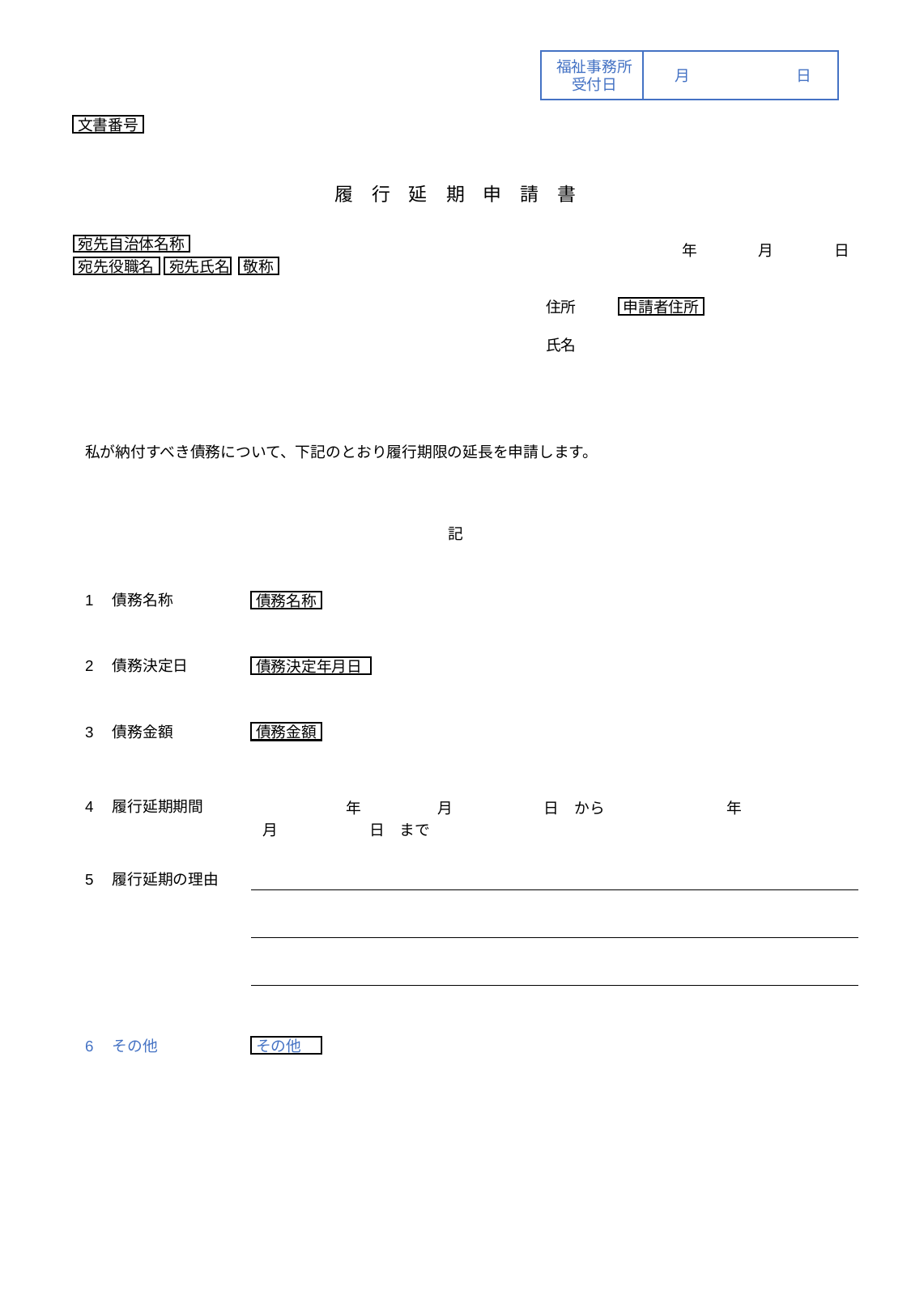

福祉事務所
受付日
月	日
文書番号
履　行　延　期　申　請　書
　　　　　　　　　年　　　　月　　　　日
宛先自治体名称
宛先役職名
宛先氏名
敬称
住所
氏名
申請者住所
私が納付すべき債務について、下記のとおり履行期限の延長を申請します。
記
1　債務名称
債務名称
2　債務決定日
債務決定年月日
3　債務金額
債務金額
| 年　　　　　月　　　　　　日　から　　　　　　　　年　　　　　　月　　　　　　日　まで |
| --- |
4　履行延期期間
|  |
| --- |
|  |
|  |
5　履行延期の理由
6　その他
その他